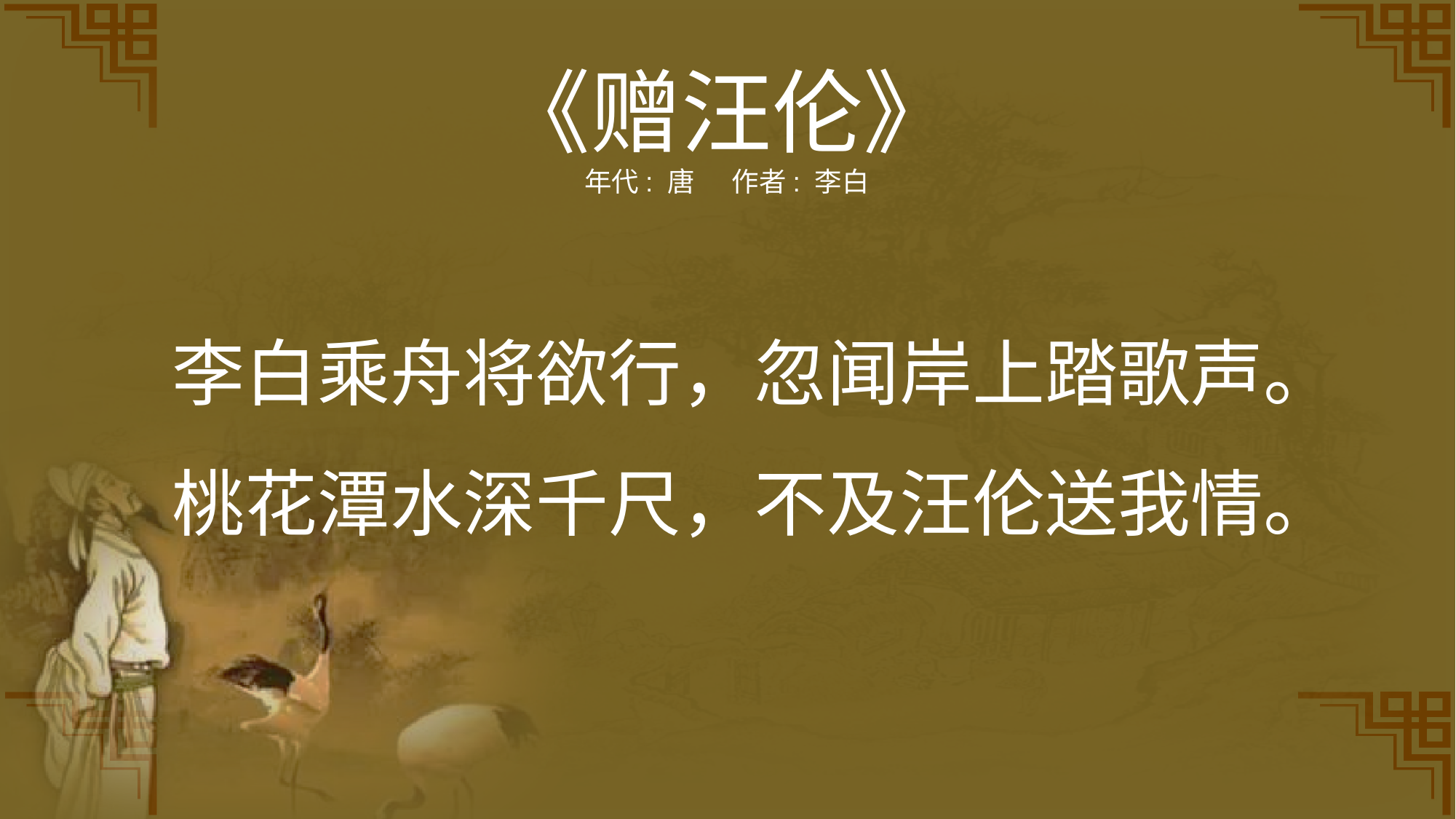

《赠汪伦》
年代: 唐      作者: 李白
李白乘舟将欲行，忽闻岸上踏歌声。
桃花潭水深千尺，不及汪伦送我情。
.